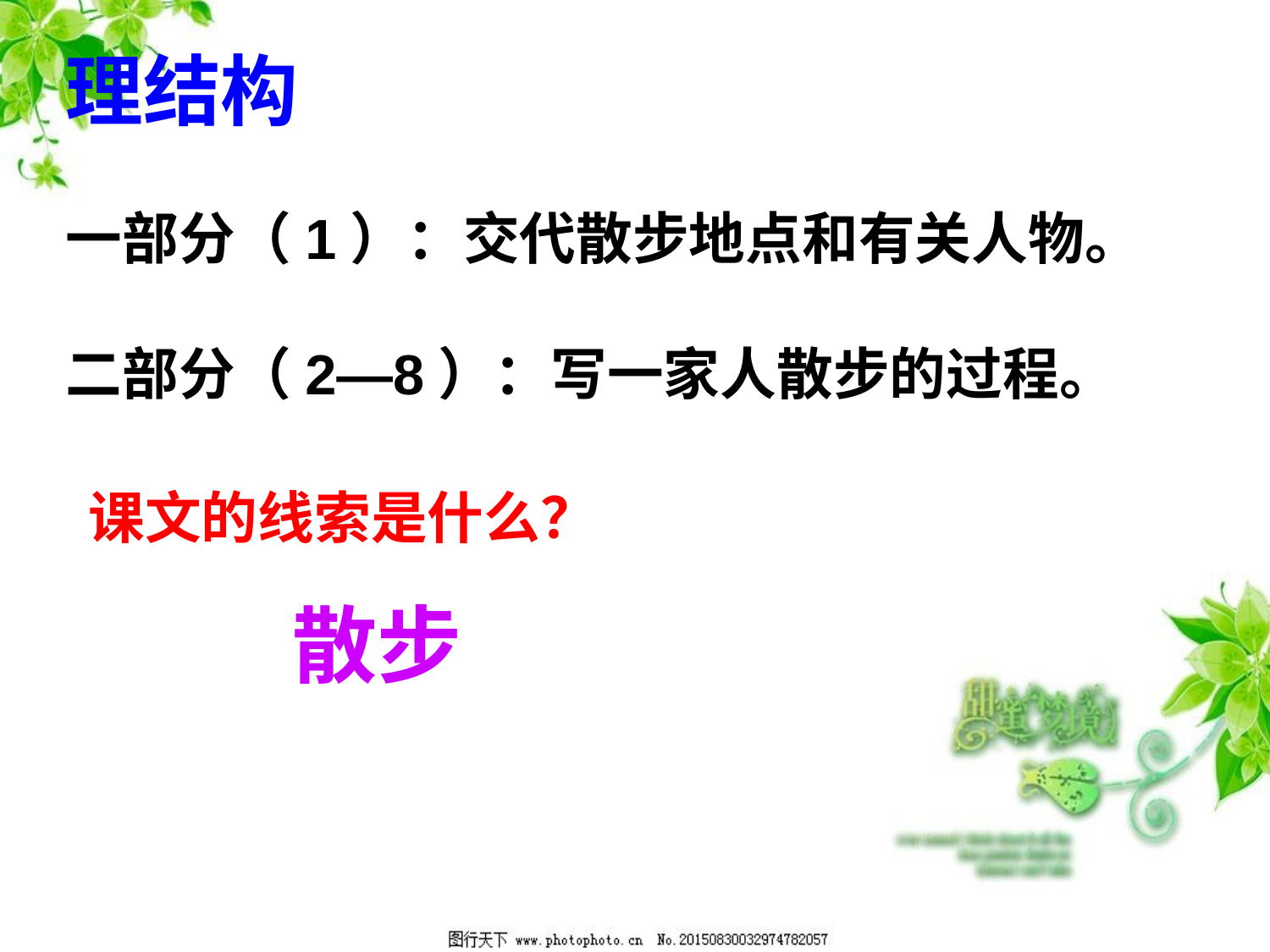

理结构

一部分（1）：交代散步地点和有关人物。

二部分（2—8）：写一家人散步的过程。
课文的线索是什么？
 散步